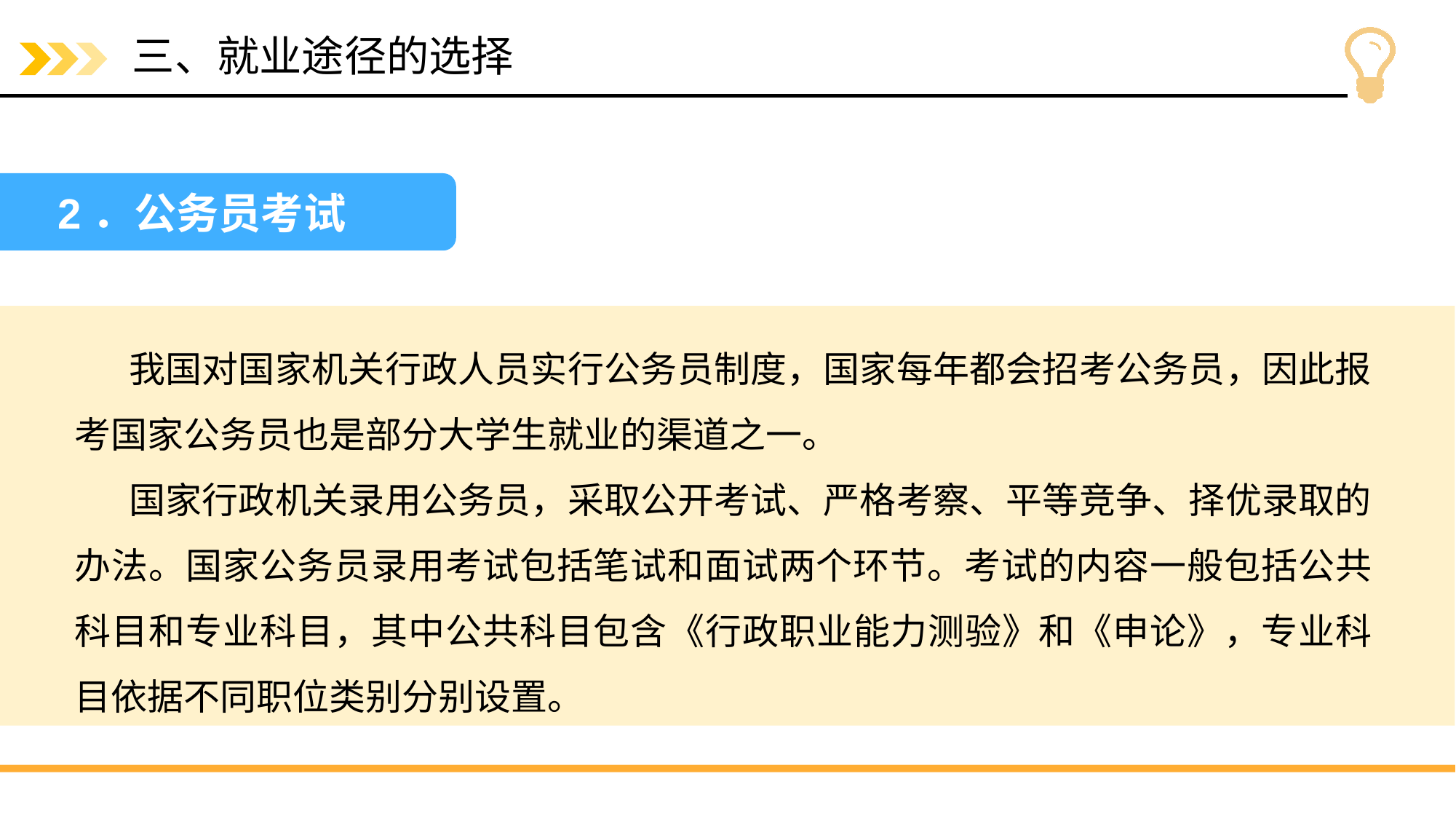

7
# 三、就业途径的选择
2．公务员考试

我国对国家机关行政人员实行公务员制度，国家每年都会招考公务员，因此报考国家公务员也是部分大学生就业的渠道之一。
国家行政机关录用公务员，采取公开考试、严格考察、平等竞争、择优录取的办法。国家公务员录用考试包括笔试和面试两个环节。考试的内容一般包括公共科目和专业科目，其中公共科目包含《行政职业能力测验》和《申论》，专业科目依据不同职位类别分别设置。